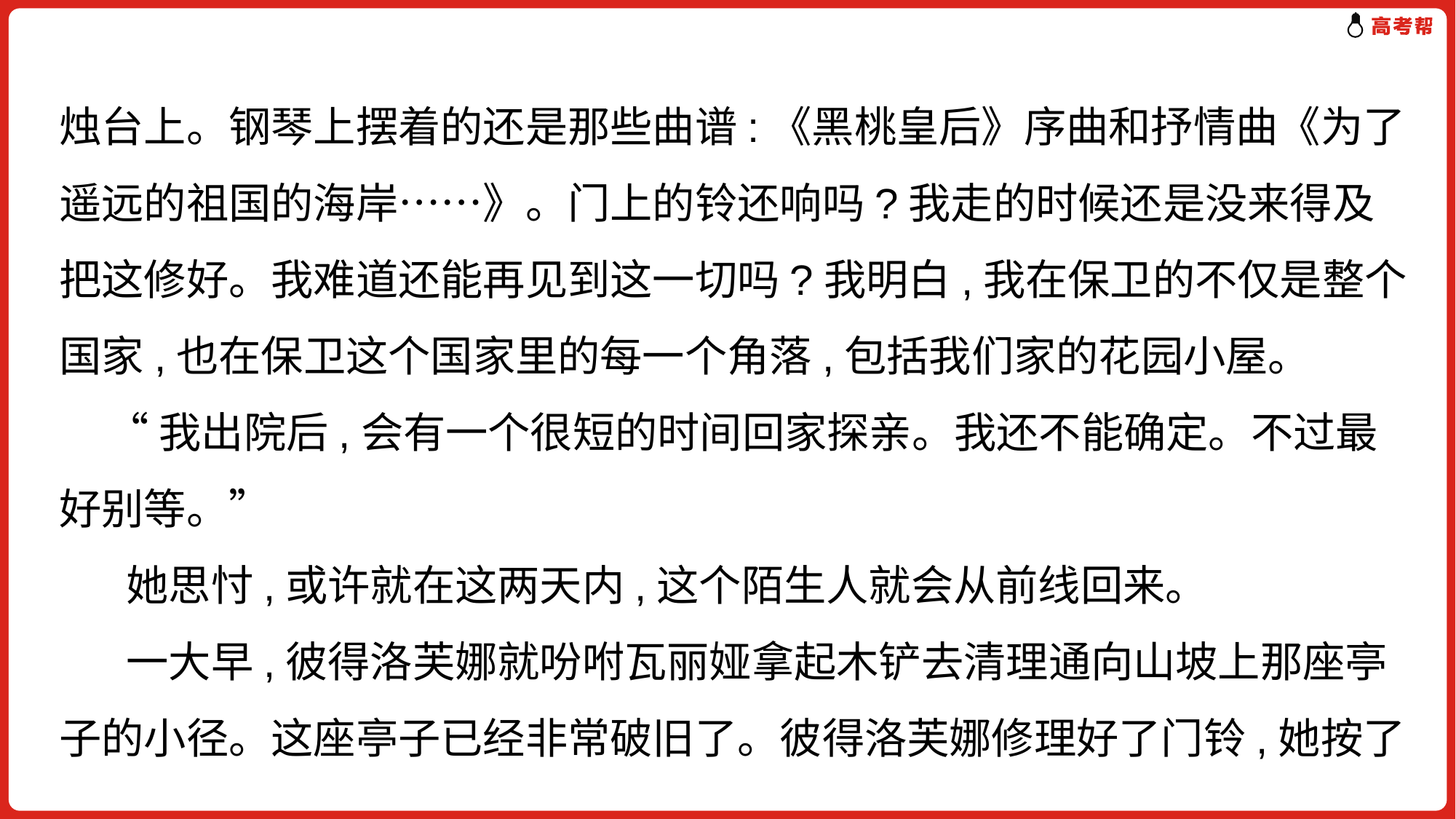

烛台上。钢琴上摆着的还是那些曲谱:《黑桃皇后》序曲和抒情曲《为了遥远的祖国的海岸……》。门上的铃还响吗?我走的时候还是没来得及把这修好。我难道还能再见到这一切吗?我明白,我在保卫的不仅是整个国家,也在保卫这个国家里的每一个角落,包括我们家的花园小屋。
     “我出院后,会有一个很短的时间回家探亲。我还不能确定。不过最好别等。”
      她思忖,或许就在这两天内,这个陌生人就会从前线回来。
      一大早,彼得洛芙娜就吩咐瓦丽娅拿起木铲去清理通向山坡上那座亭子的小径。这座亭子已经非常破旧了。彼得洛芙娜修理好了门铃,她按了